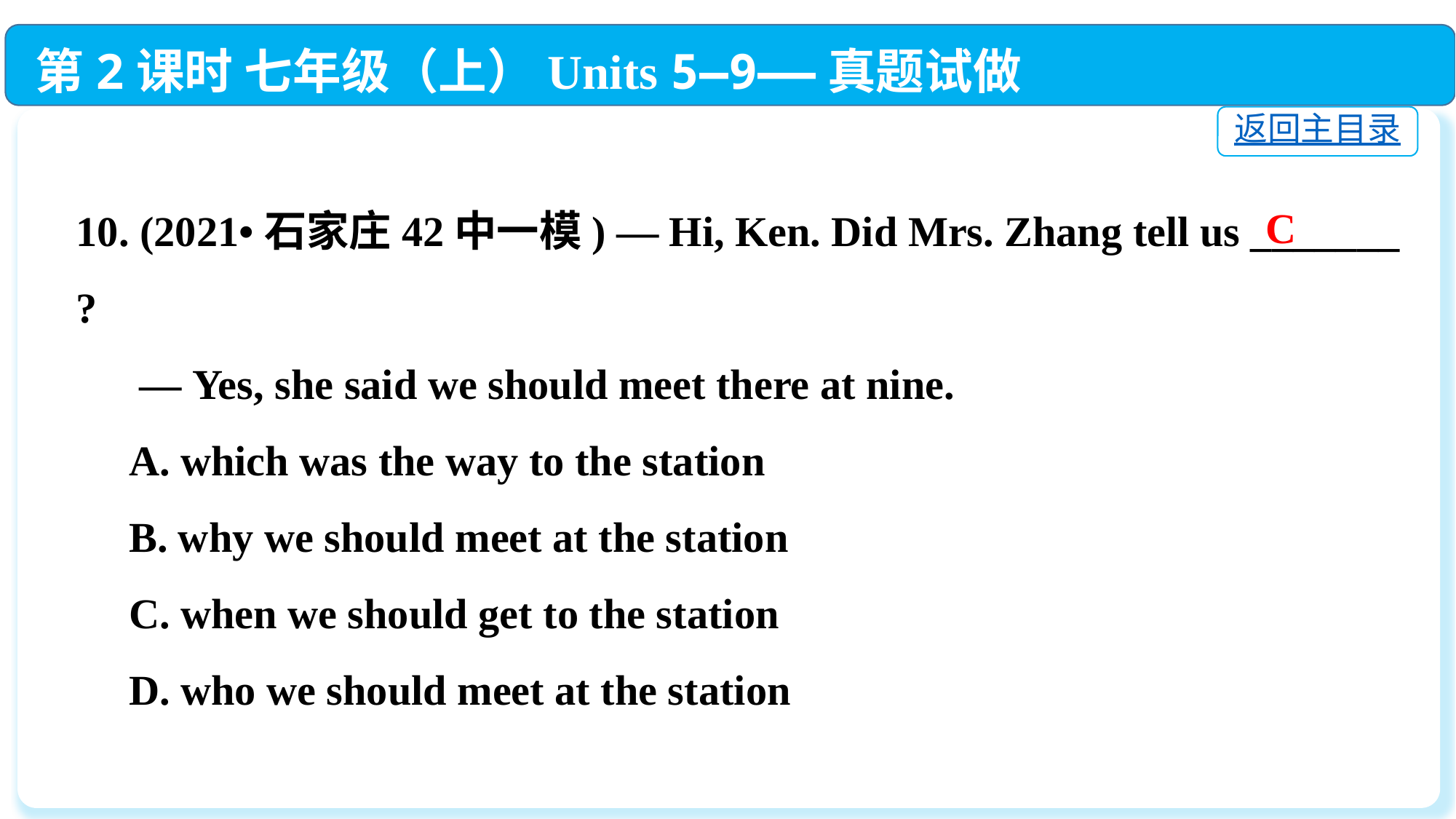

第2课时 七年级（上）Units 5—9——真题试做
返回主目录

10. (2021•石家庄42中一模) — Hi, Ken. Did Mrs. Zhang tell us _______ ?
      — Yes, she said we should meet there at nine.
     A. which was the way to the station
     B. why we should meet at the station
     C. when we should get to the station
     D. who we should meet at the station

C